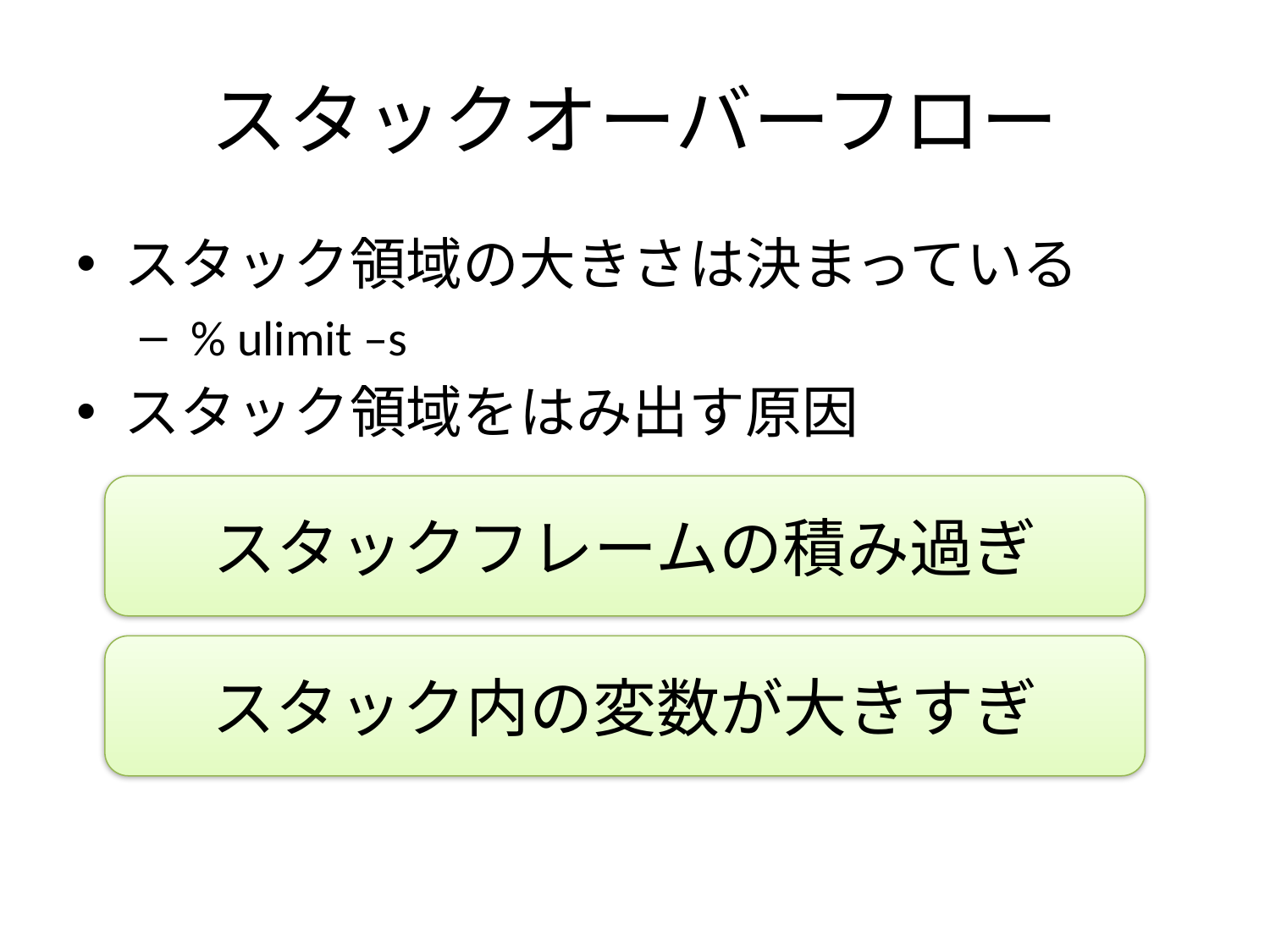

# スタックオーバーフロー
スタック領域の大きさは決まっている
 % ulimit –s
スタック領域をはみ出す原因
スタックフレームの積み過ぎ
スタック内の変数が大きすぎ